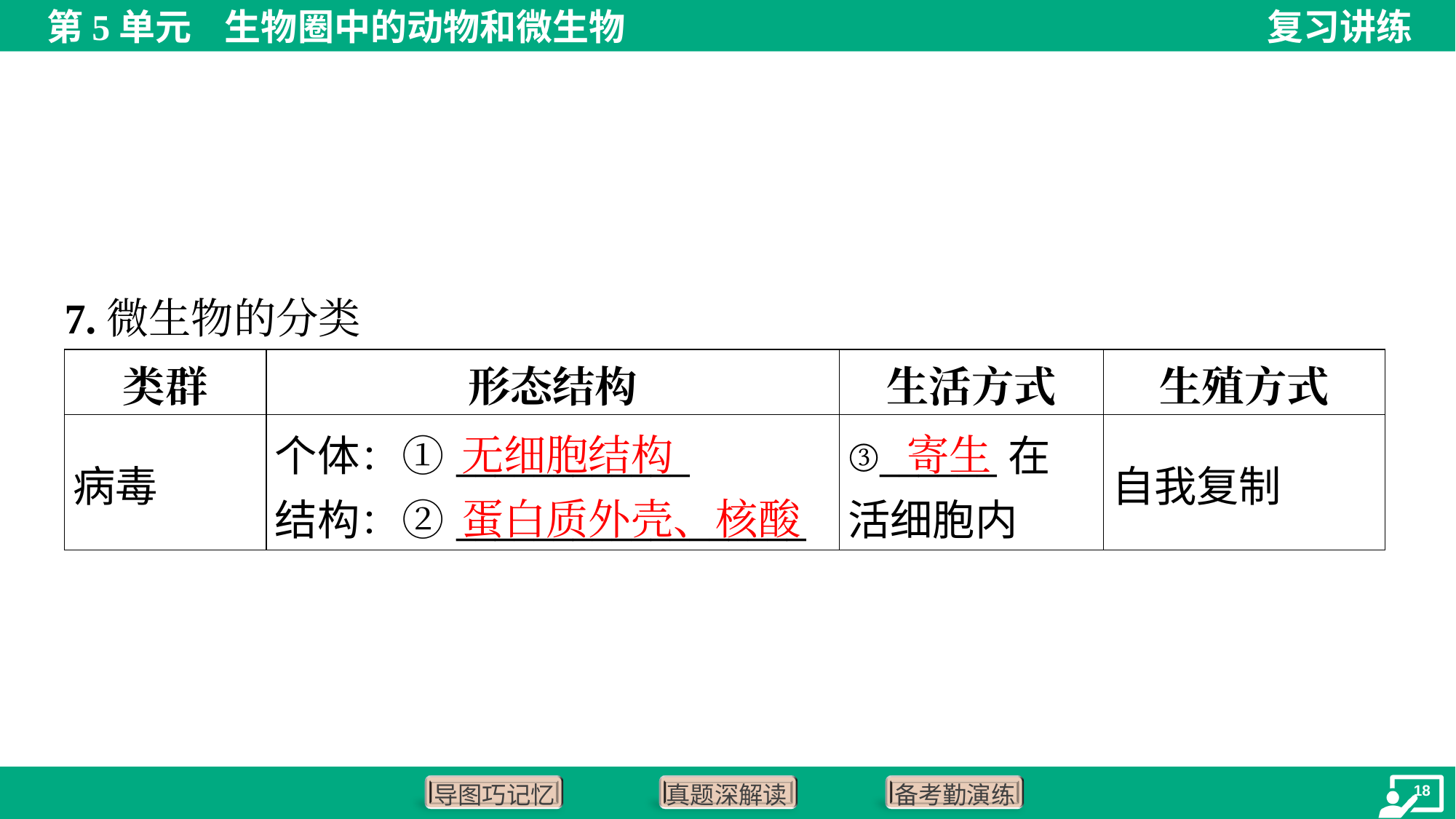

7.微生物的分类
| 类群 | 形态结构 | 生活方式 | 生殖方式 |
| --- | --- | --- | --- |
| 病毒 | 个体：①\_\_\_\_\_\_\_\_\_\_\_\_ 结构：②\_\_\_\_\_\_\_\_\_\_\_\_\_\_\_\_\_\_ | ③\_\_\_\_\_\_在 活细胞内 | 自我复制 |
无细胞结构
寄生
蛋白质外壳、核酸